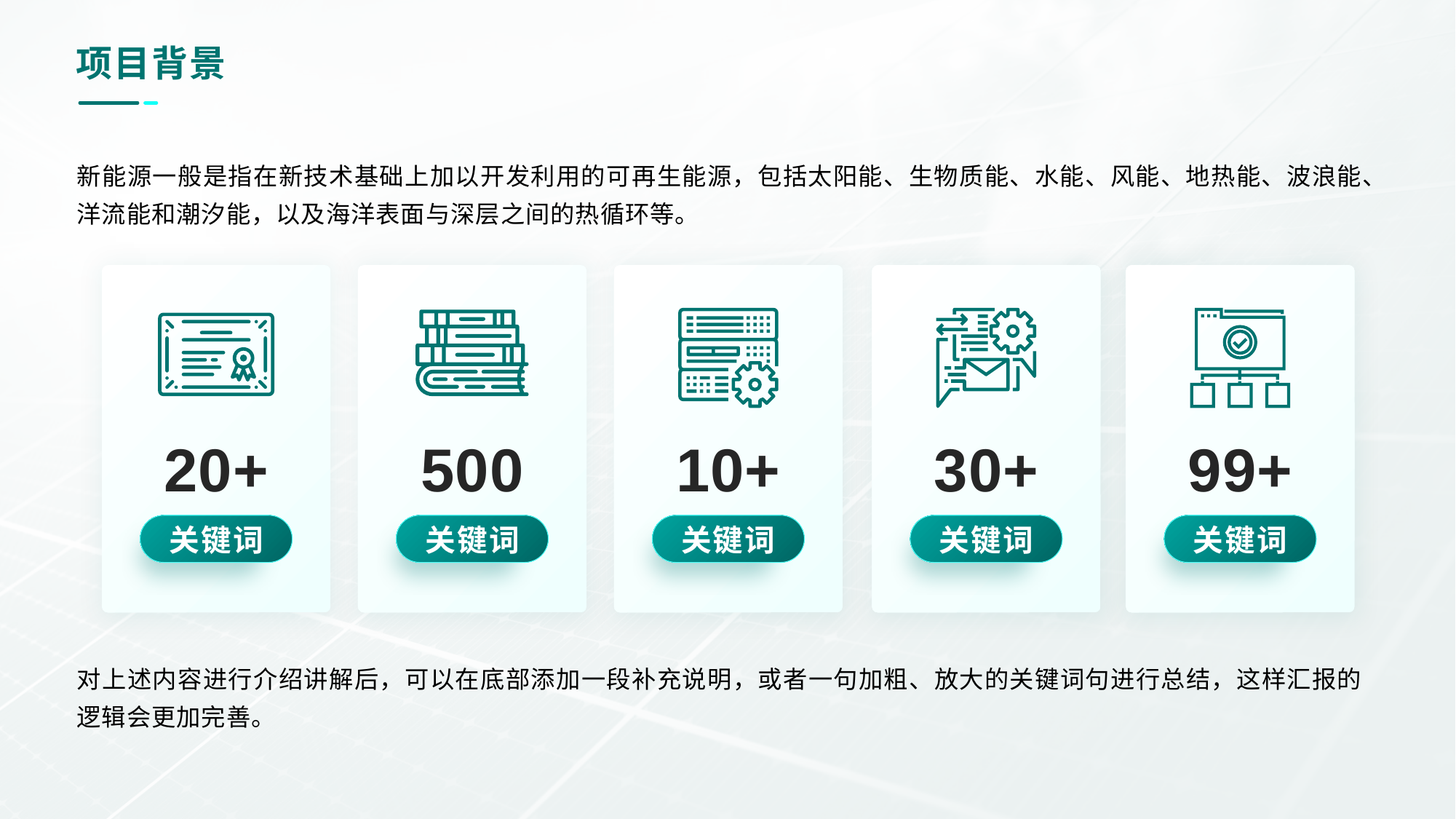

# 项目背景
新能源一般是指在新技术基础上加以开发利用的可再生能源，包括太阳能、生物质能、水能、风能、地热能、波浪能、洋流能和潮汐能，以及海洋表面与深层之间的热循环等。

20+
500
10+
30+
99+

关键词

关键词

关键词

关键词

关键词
对上述内容进行介绍讲解后，可以在底部添加一段补充说明，或者一句加粗、放大的关键词句进行总结，这样汇报的逻辑会更加完善。